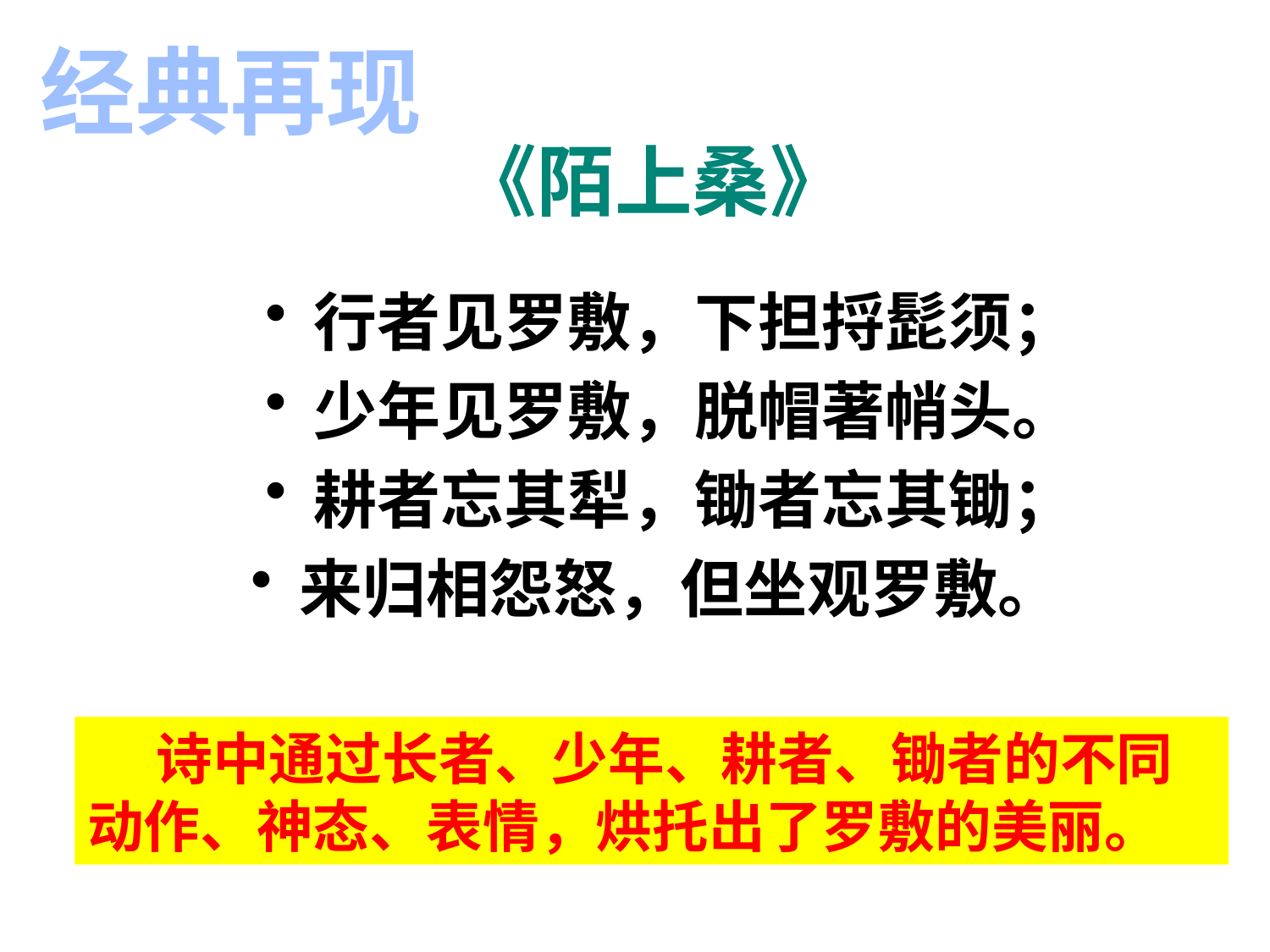

经典再现
《陌上桑》
行者见罗敷，下担捋髭须；
少年见罗敷，脱帽著帩头。
耕者忘其犁，锄者忘其锄；
来归相怨怒，但坐观罗敷。
 诗中通过长者、少年、耕者、锄者的不同动作、神态、表情，烘托出了罗敷的美丽。